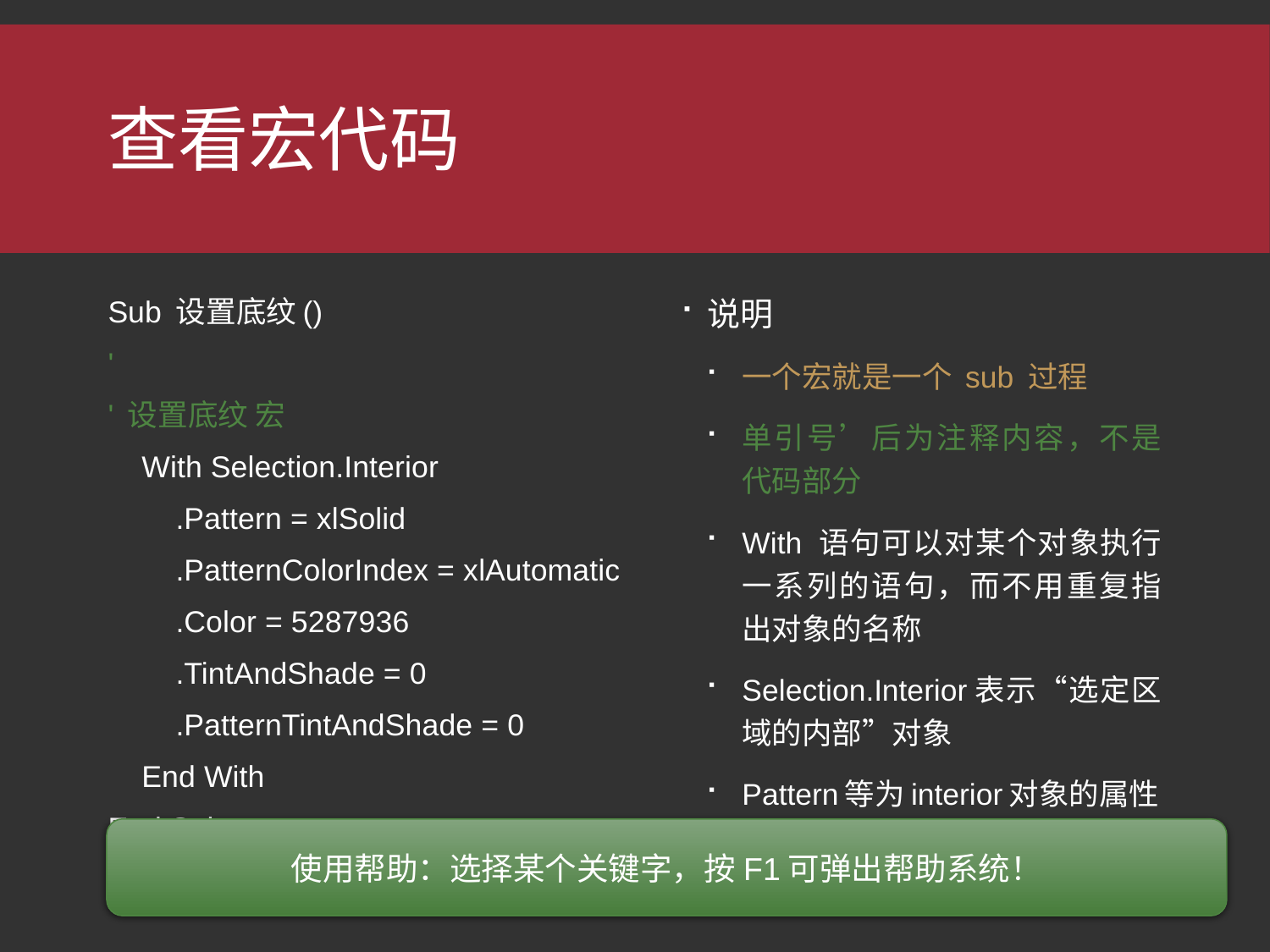

# 查看宏代码
Sub 设置底纹()
'
' 设置底纹 宏
    With Selection.Interior
        .Pattern = xlSolid
        .PatternColorIndex = xlAutomatic
        .Color = 5287936
        .TintAndShade = 0
        .PatternTintAndShade = 0
    End With
End Sub
说明
一个宏就是一个 sub 过程
单引号’后为注释内容，不是代码部分
With 语句可以对某个对象执行一系列的语句，而不用重复指出对象的名称
Selection.Interior表示“选定区域的内部”对象
Pattern等为interior对象的属性
使用帮助：选择某个关键字，按F1可弹出帮助系统！